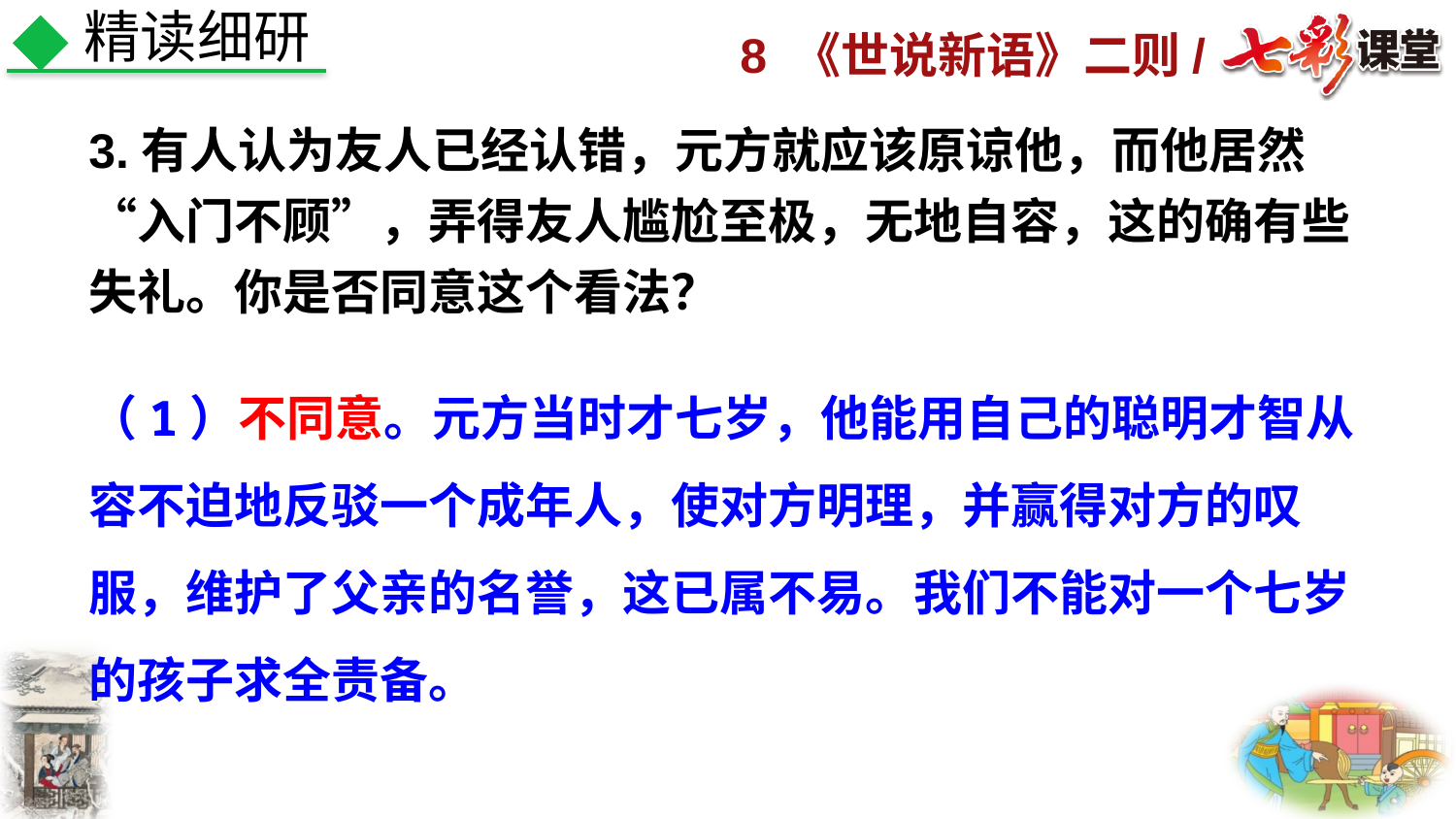

精读细研

3.有人认为友人已经认错，元方就应该原谅他，而他居然“入门不顾”，弄得友人尴尬至极，无地自容，这的确有些失礼。你是否同意这个看法？

（1）不同意。元方当时才七岁，他能用自己的聪明才智从容不迫地反驳一个成年人，使对方明理，并赢得对方的叹服，维护了父亲的名誉，这已属不易。我们不能对一个七岁的孩子求全责备。